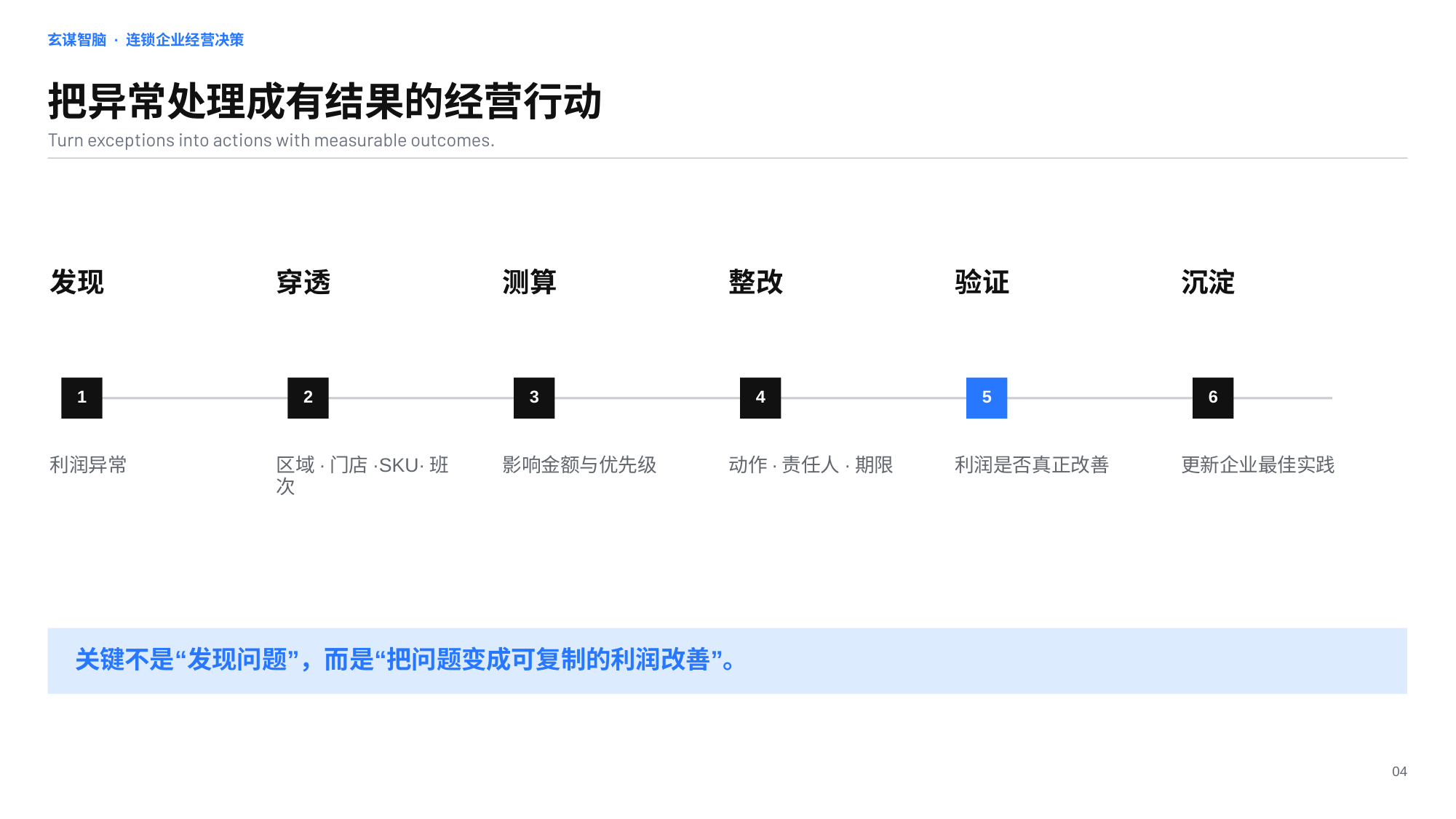

玄谋智脑 · 连锁企业经营决策
把异常处理成有结果的经营行动
Turn exceptions into actions with measurable outcomes.

发现
穿透
测算
整改
验证
沉淀

1
2
3
4
5
6

利润异常
区域·门店·SKU·班次
影响金额与优先级
动作·责任人·期限
利润是否真正改善
更新企业最佳实践

关键不是“发现问题”，而是“把问题变成可复制的利润改善”。
04